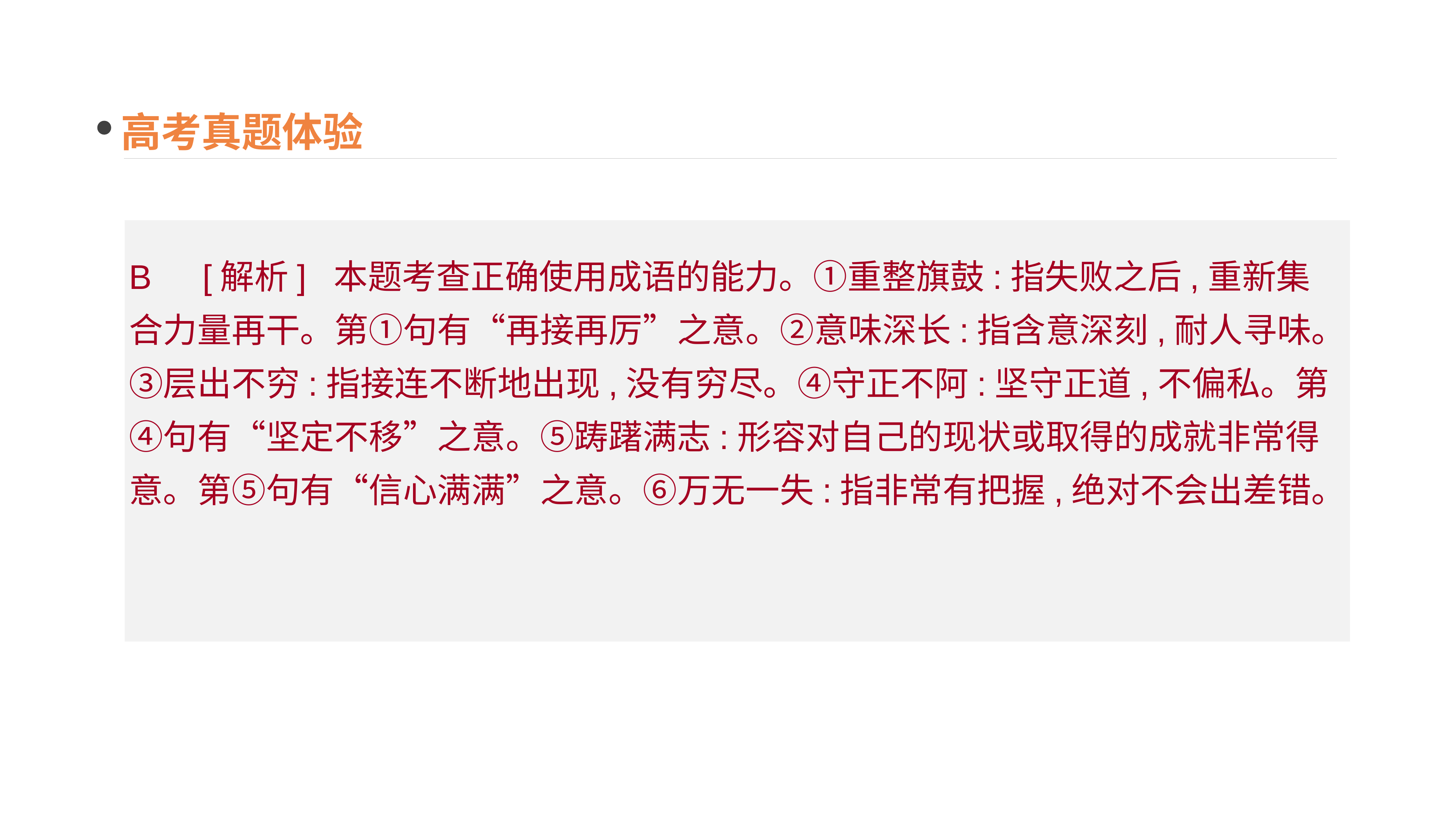

高考真题体验

B　[解析]  本题考查正确使用成语的能力。①重整旗鼓:指失败之后,重新集合力量再干。第①句有“再接再厉”之意。②意味深长:指含意深刻,耐人寻味。③层出不穷:指接连不断地出现,没有穷尽。④守正不阿:坚守正道,不偏私。第④句有“坚定不移”之意。⑤踌躇满志:形容对自己的现状或取得的成就非常得意。第⑤句有“信心满满”之意。⑥万无一失:指非常有把握,绝对不会出差错。